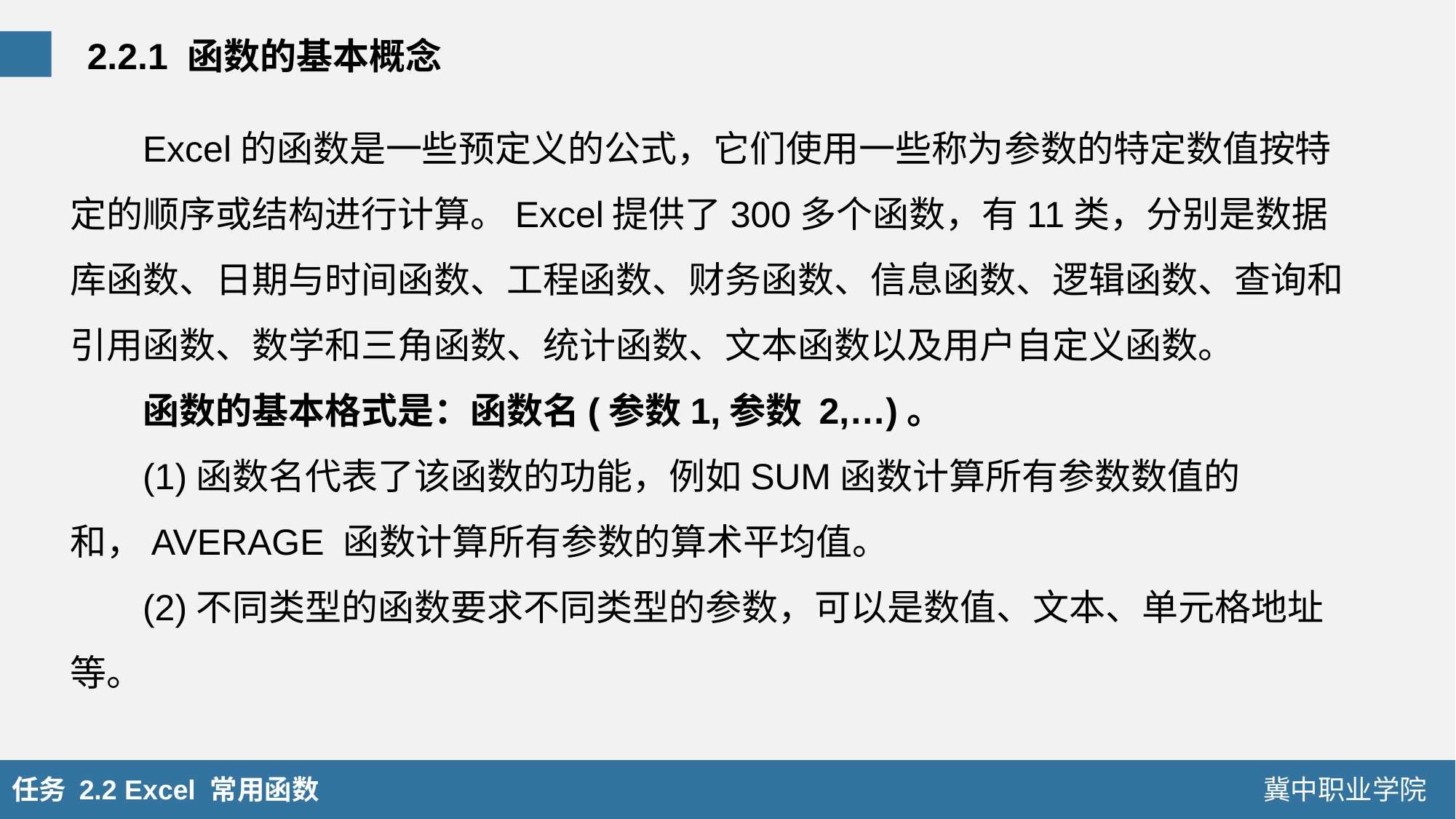

2.2.1 函数的基本概念
Excel的函数是一些预定义的公式，它们使用一些称为参数的特定数值按特定的顺序或结构进行计算。Excel提供了300多个函数，有11类，分别是数据库函数、日期与时间函数、工程函数、财务函数、信息函数、逻辑函数、查询和引用函数、数学和三角函数、统计函数、文本函数以及用户自定义函数。
函数的基本格式是：函数名(参数1,参数 2,…)。
(1)函数名代表了该函数的功能，例如SUM函数计算所有参数数值的和，AVERAGE 函数计算所有参数的算术平均值。
(2)不同类型的函数要求不同类型的参数，可以是数值、文本、单元格地址等。

任务 2.2 Excel 常用函数
冀中职业学院